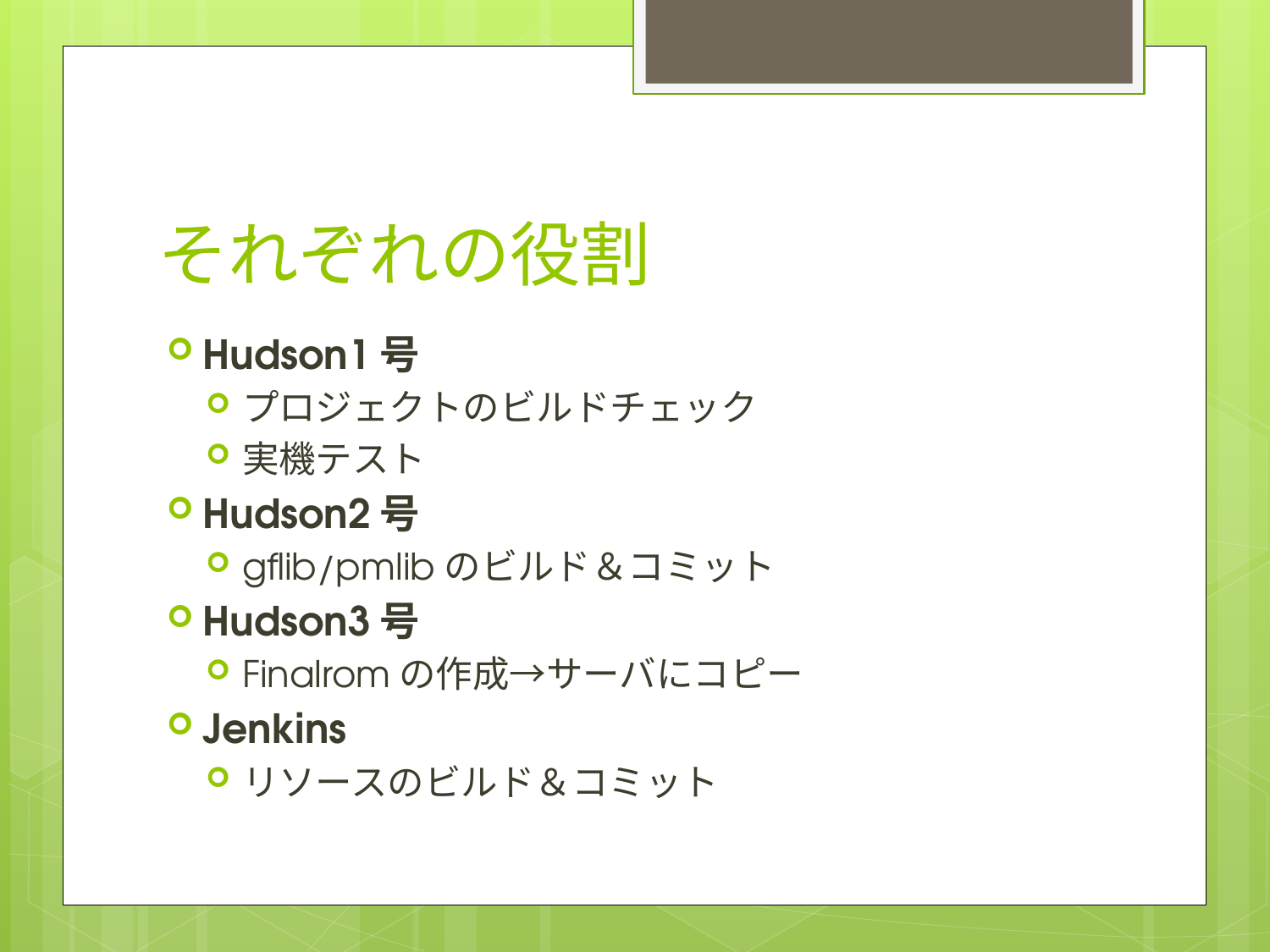

# それぞれの役割
Hudson1号
プロジェクトのビルドチェック
実機テスト
Hudson2号
gflib/pmlibのビルド＆コミット
Hudson3号
Finalromの作成→サーバにコピー
Jenkins
リソースのビルド＆コミット